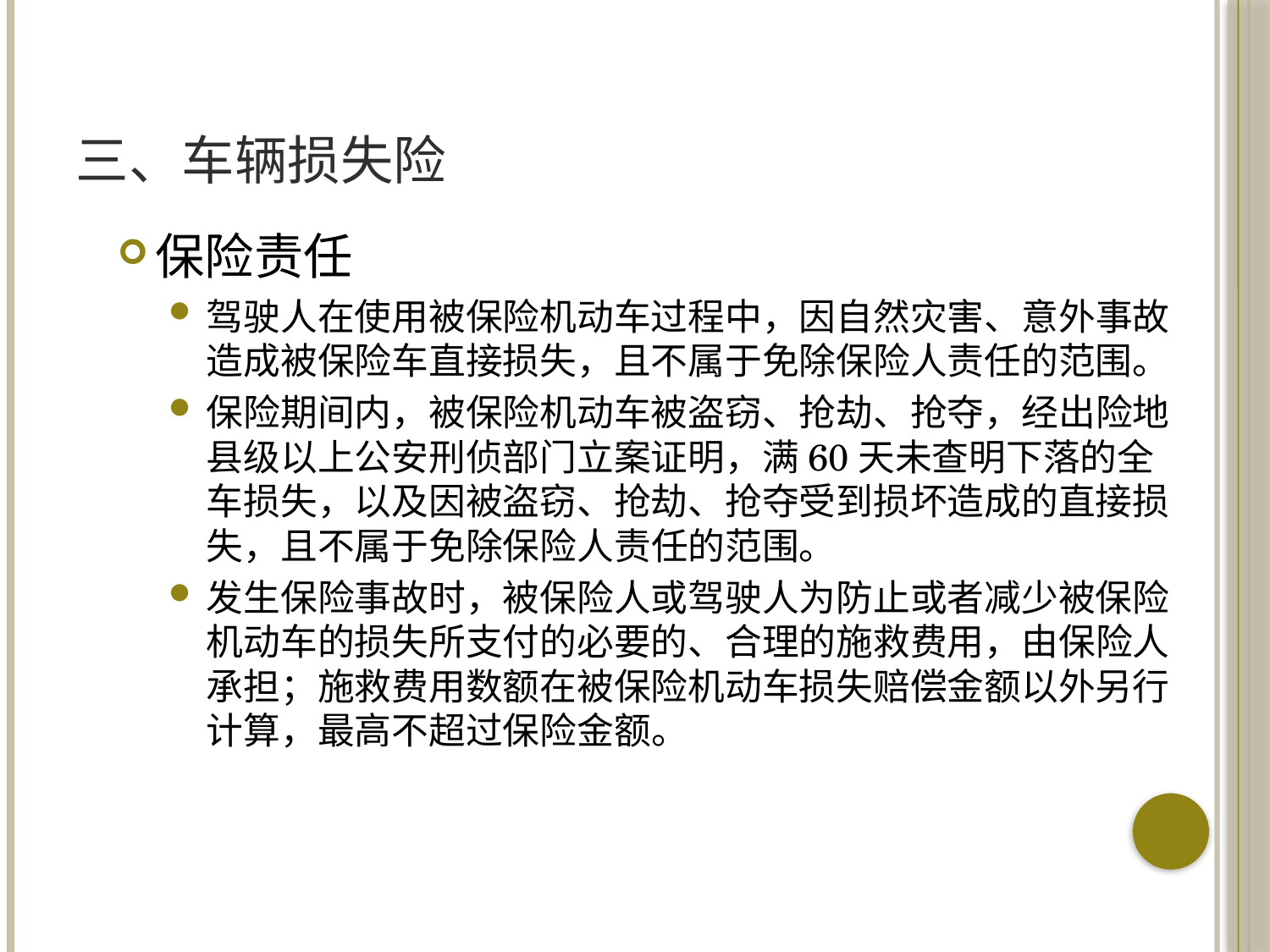

# 三、车辆损失险
保险责任
驾驶人在使用被保险机动车过程中，因自然灾害、意外事故造成被保险车直接损失，且不属于免除保险人责任的范围。
保险期间内，被保险机动车被盗窃、抢劫、抢夺，经出险地县级以上公安刑侦部门立案证明，满60天未查明下落的全车损失，以及因被盗窃、抢劫、抢夺受到损坏造成的直接损失，且不属于免除保险人责任的范围。
发生保险事故时，被保险人或驾驶人为防止或者减少被保险机动车的损失所支付的必要的、合理的施救费用，由保险人承担；施救费用数额在被保险机动车损失赔偿金额以外另行计算，最高不超过保险金额。